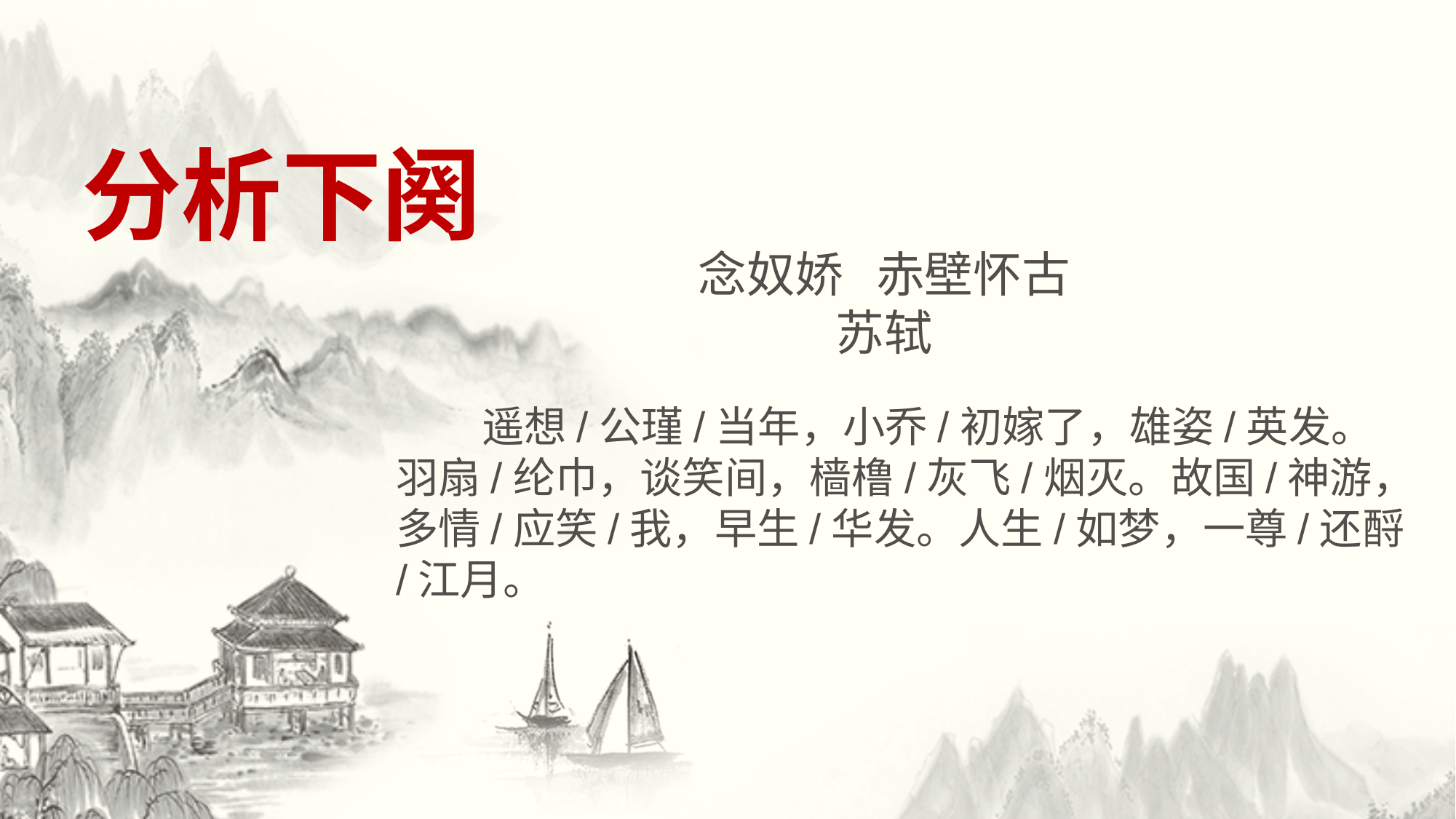

分析下阕
念奴娇   赤壁怀古
苏轼
        遥想/公瑾/当年，小乔/初嫁了，雄姿/英发。羽扇/纶巾，谈笑间，樯橹/灰飞/烟灭。故国/神游，多情/应笑/我，早生/华发。人生/如梦，一尊/还酹/江月。